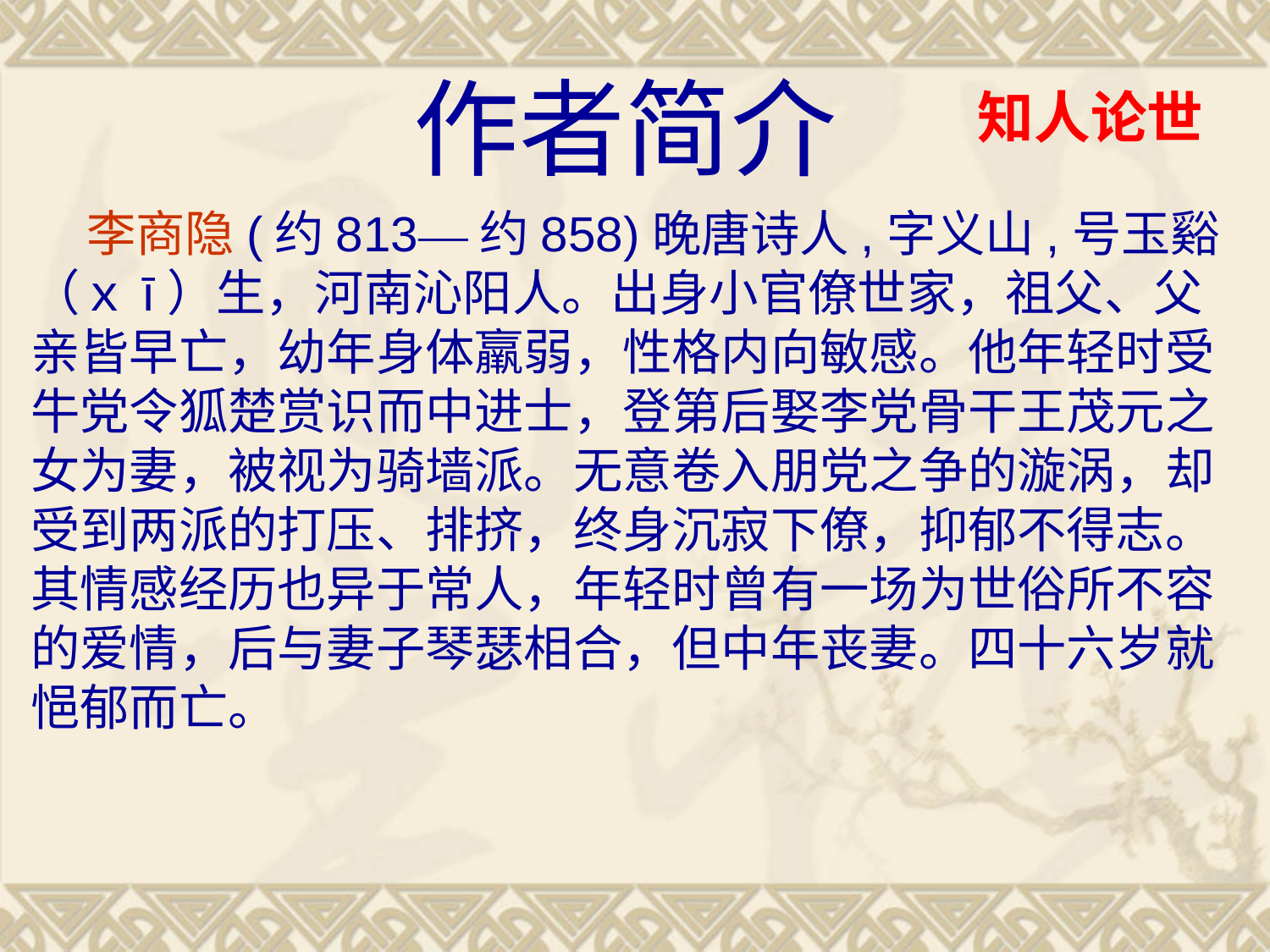

作者简介
知人论世
    李商隐(约813—约858)晚唐诗人,字义山,号玉谿（ｘī）生，河南沁阳人。出身小官僚世家，祖父、父亲皆早亡，幼年身体羸弱，性格内向敏感。他年轻时受牛党令狐楚赏识而中进士，登第后娶李党骨干王茂元之女为妻，被视为骑墙派。无意卷入朋党之争的漩涡，却受到两派的打压、排挤，终身沉寂下僚，抑郁不得志。其情感经历也异于常人，年轻时曾有一场为世俗所不容的爱情，后与妻子琴瑟相合，但中年丧妻。四十六岁就悒郁而亡。